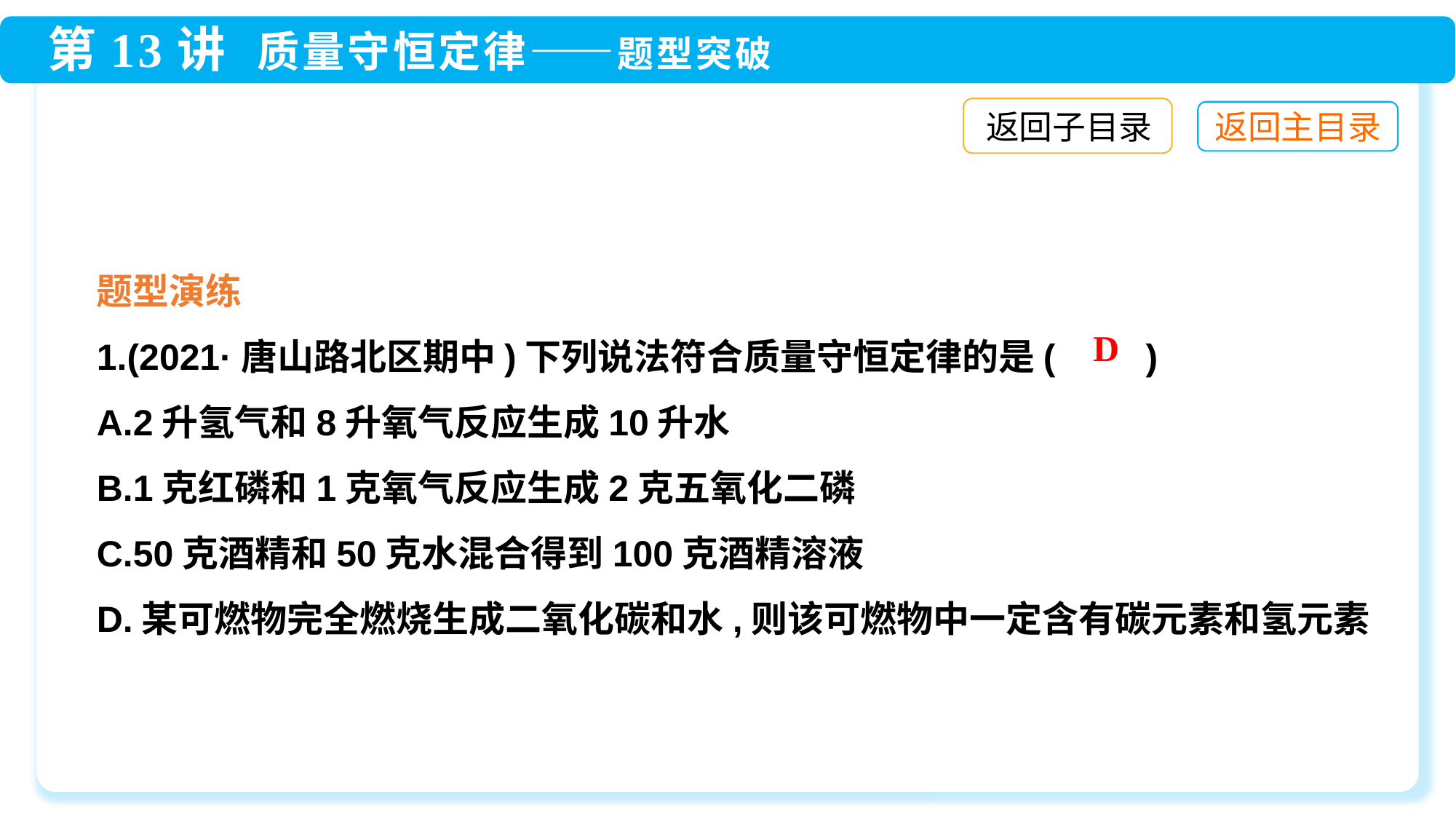

返回子目录
题型演练
1.(2021·唐山路北区期中)下列说法符合质量守恒定律的是(　　)
A.2升氢气和8升氧气反应生成10升水
B.1克红磷和1克氧气反应生成2克五氧化二磷
C.50克酒精和50克水混合得到100克酒精溶液
D.某可燃物完全燃烧生成二氧化碳和水,则该可燃物中一定含有碳元素和氢元素
D